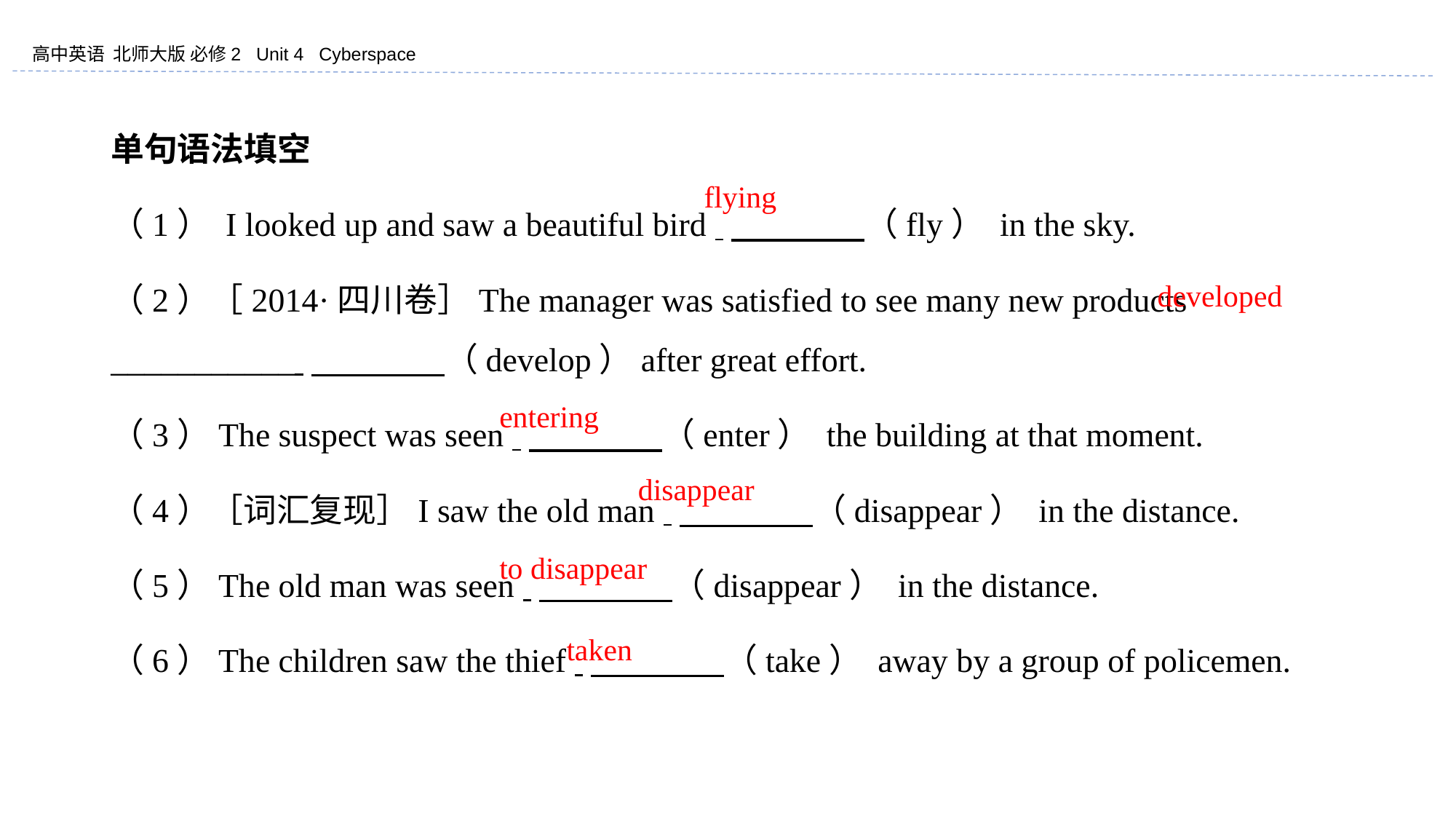

单句语法填空
（1） I looked up and saw a beautiful bird  　　　　（fly） in the sky.
（2）［2014·四川卷］The manager was satisfied to see many new products ___________ 　　　　（develop）after great effort.
（3）The suspect was seen  　　　　（enter） the building at that moment.
（4）［词汇复现］I saw the old man  　　　　（disappear） in the distance.
（5）The old man was seen  　　　　（disappear） in the distance.
（6）The children saw the thief  　　　　（take） away by a group of policemen.

flying
developed
entering
disappear
to disappear
taken